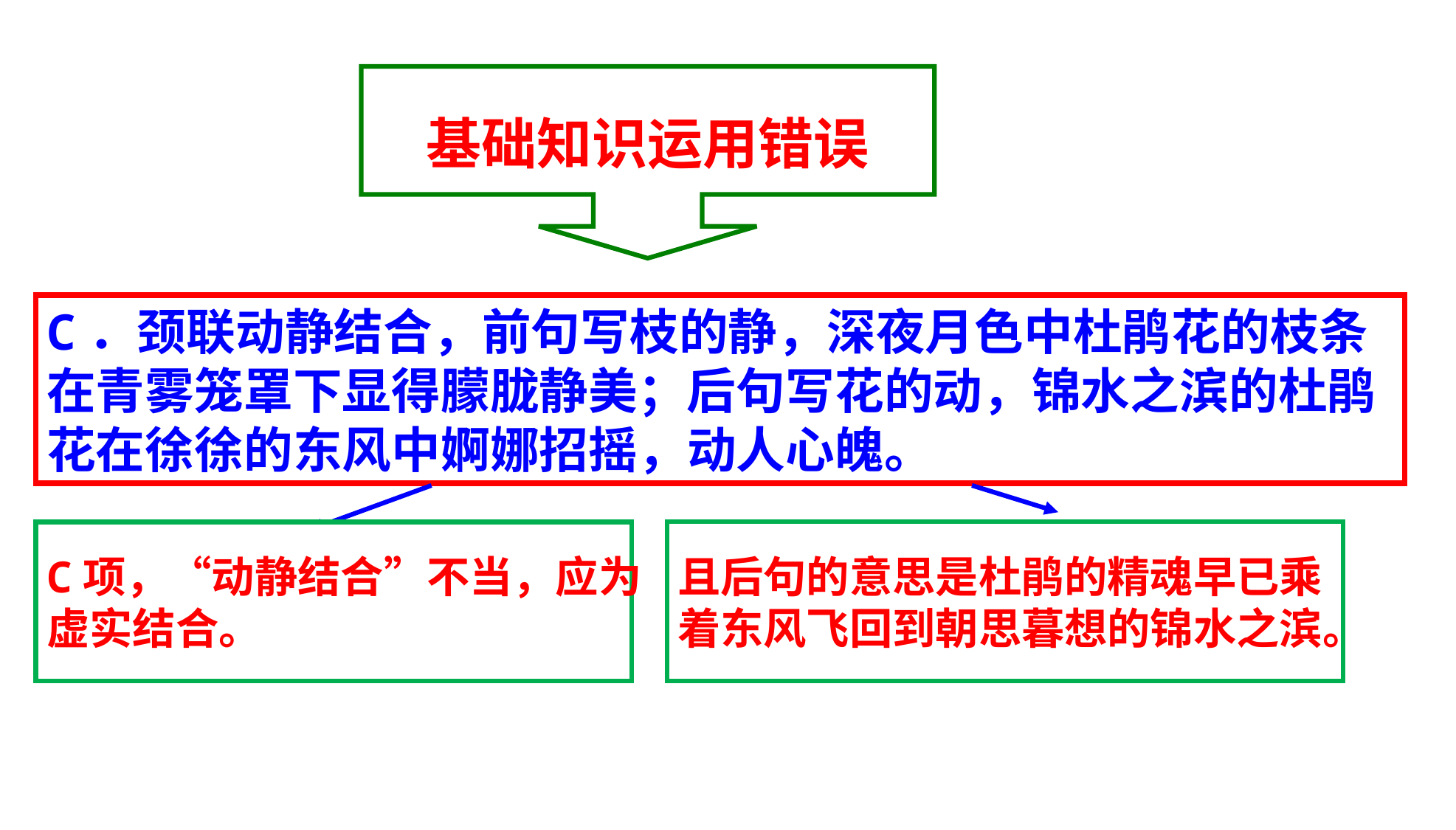

基础知识运用错误
C．颈联动静结合，前句写枝的静，深夜月色中杜鹃花的枝条在青雾笼罩下显得朦胧静美；后句写花的动，锦水之滨的杜鹃花在徐徐的东风中婀娜招摇，动人心魄。

且后句的意思是杜鹃的精魂早已乘
着东风飞回到朝思暮想的锦水之滨。
C项，“动静结合”不当，应为
虚实结合。